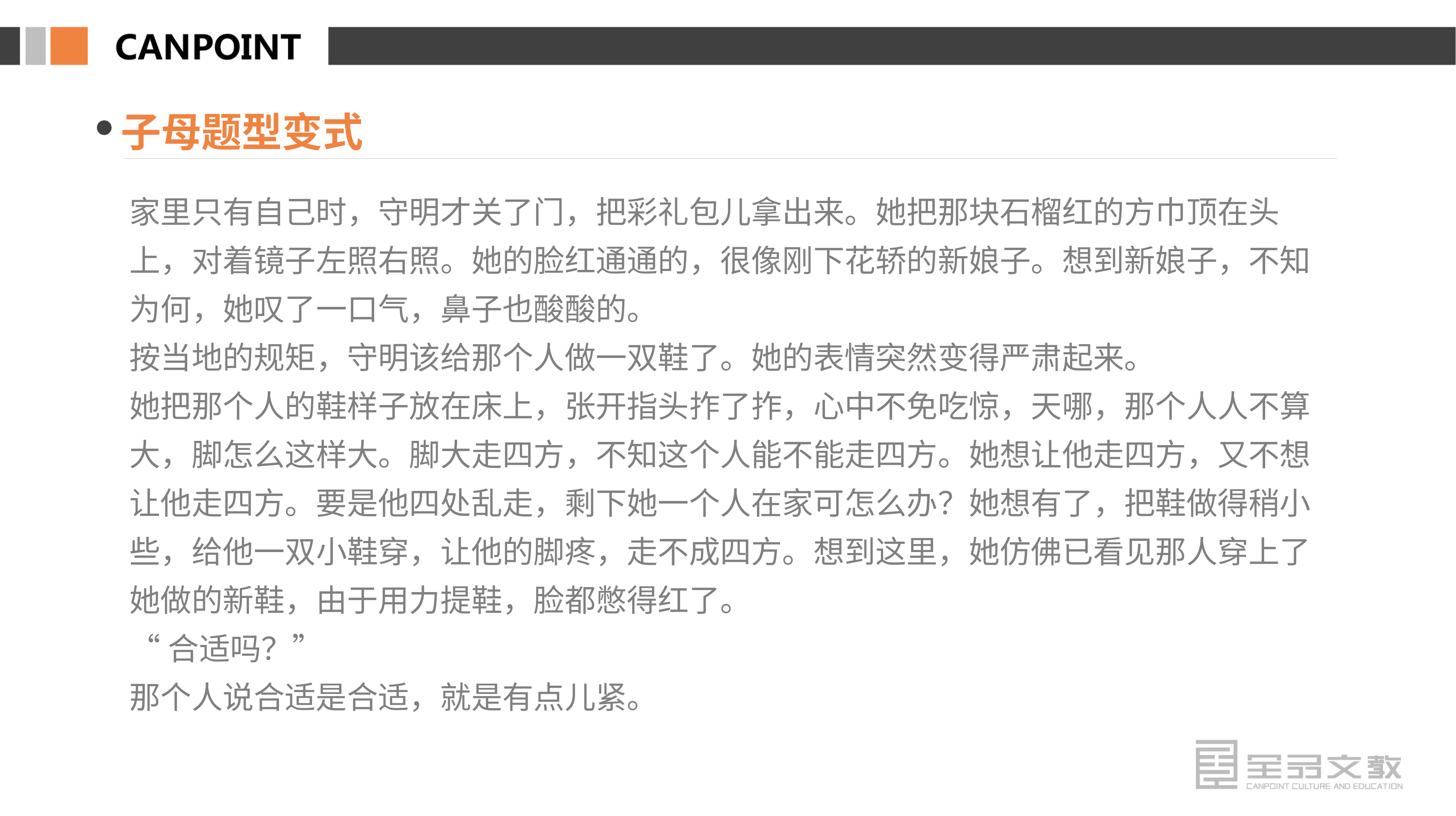

子母题型变式

家里只有自己时，守明才关了门，把彩礼包儿拿出来。她把那块石榴红的方巾顶在头上，对着镜子左照右照。她的脸红通通的，很像刚下花轿的新娘子。想到新娘子，不知为何，她叹了一口气，鼻子也酸酸的。
按当地的规矩，守明该给那个人做一双鞋了。她的表情突然变得严肃起来。
她把那个人的鞋样子放在床上，张开指头拃了拃，心中不免吃惊，天哪，那个人人不算大，脚怎么这样大。脚大走四方，不知这个人能不能走四方。她想让他走四方，又不想让他走四方。要是他四处乱走，剩下她一个人在家可怎么办？她想有了，把鞋做得稍小些，给他一双小鞋穿，让他的脚疼，走不成四方。想到这里，她仿佛已看见那人穿上了她做的新鞋，由于用力提鞋，脸都憋得红了。
“合适吗？”
那个人说合适是合适，就是有点儿紧。